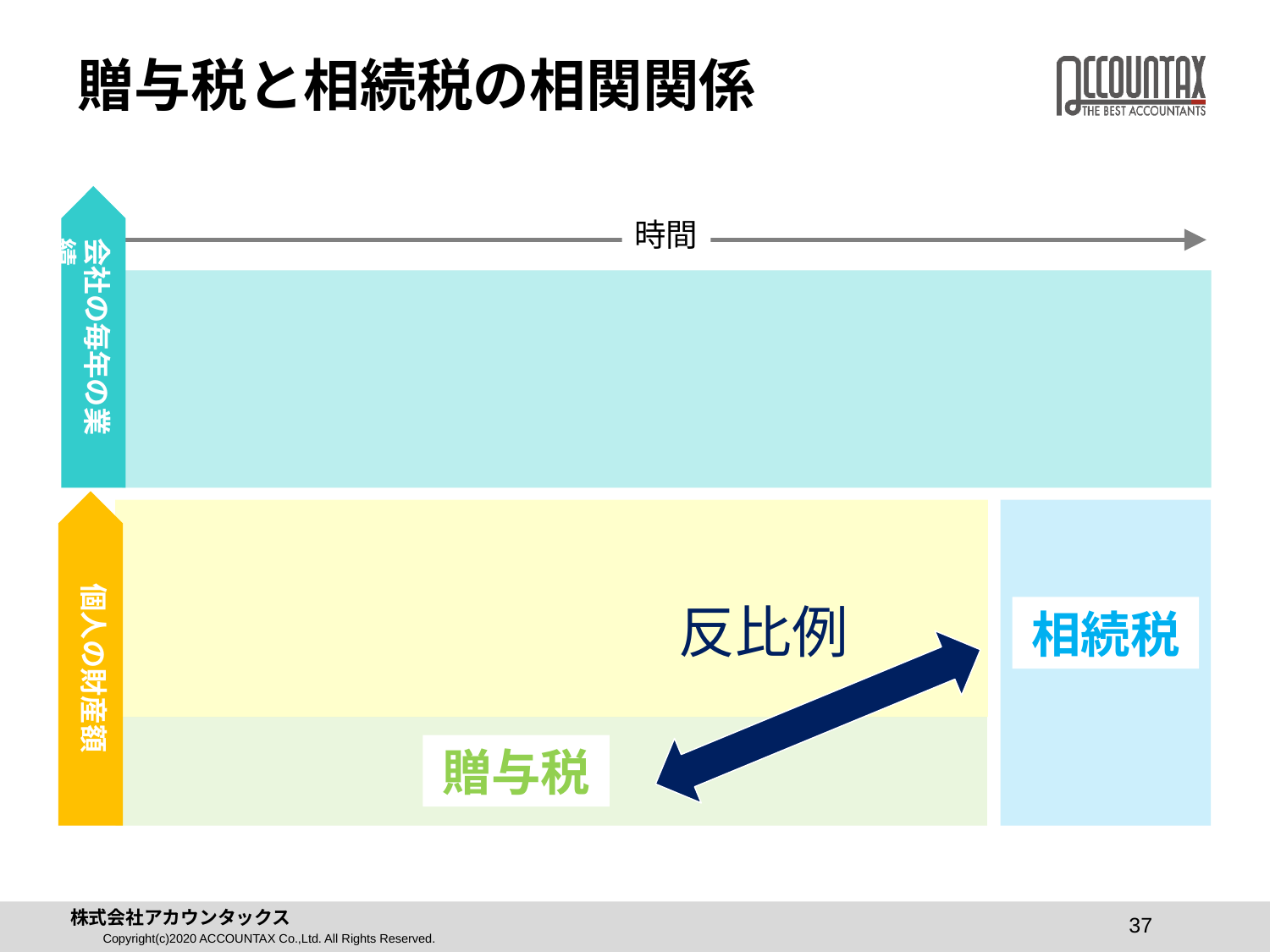

# 贈与税と相続税の相関関係
会社の毎年の業績

時間

個人の財産額

反比例
相続税

贈与税
37